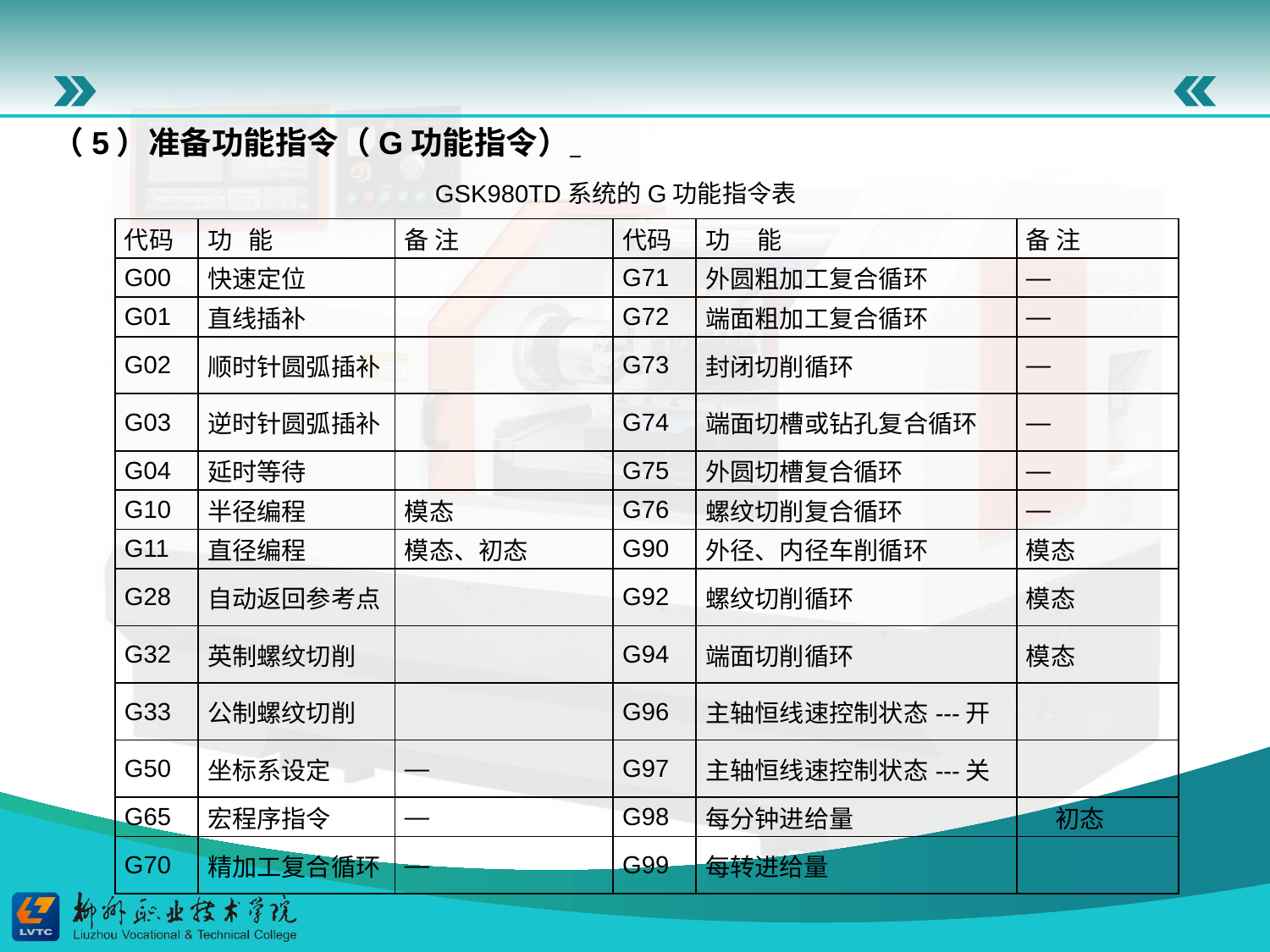

（5）准备功能指令（G功能指令）
GSK980TD系统的G功能指令表
| 代码 | 功 能 | 备 注 | 代码 | 功 能 | 备 注 |
| --- | --- | --- | --- | --- | --- |
| G00 | 快速定位 |  | G71 | 外圆粗加工复合循环 | — |
| G01 | 直线插补 |  | G72 | 端面粗加工复合循环 | — |
| G02 | 顺时针圆弧插补 |  | G73 | 封闭切削循环 | — |
| G03 | 逆时针圆弧插补 |  | G74 | 端面切槽或钻孔复合循环 | — |
| G04 | 延时等待 |  | G75 | 外圆切槽复合循环 | — |
| G10 | 半径编程 | 模态 | G76 | 螺纹切削复合循环 | — |
| G11 | 直径编程 | 模态、初态 | G90 | 外径、内径车削循环 | 模态 |
| G28 | 自动返回参考点 |  | G92 | 螺纹切削循环 | 模态 |
| G32 | 英制螺纹切削 |  | G94 | 端面切削循环 | 模态 |
| G33 | 公制螺纹切削 |  | G96 | 主轴恒线速控制状态---开 |  |
| G50 | 坐标系设定 | — | G97 | 主轴恒线速控制状态---关 |  |
| G65 | 宏程序指令 | — | G98 | 每分钟进给量 | 初态 |
| G70 | 精加工复合循环 | — | G99 | 每转进给量 |  |